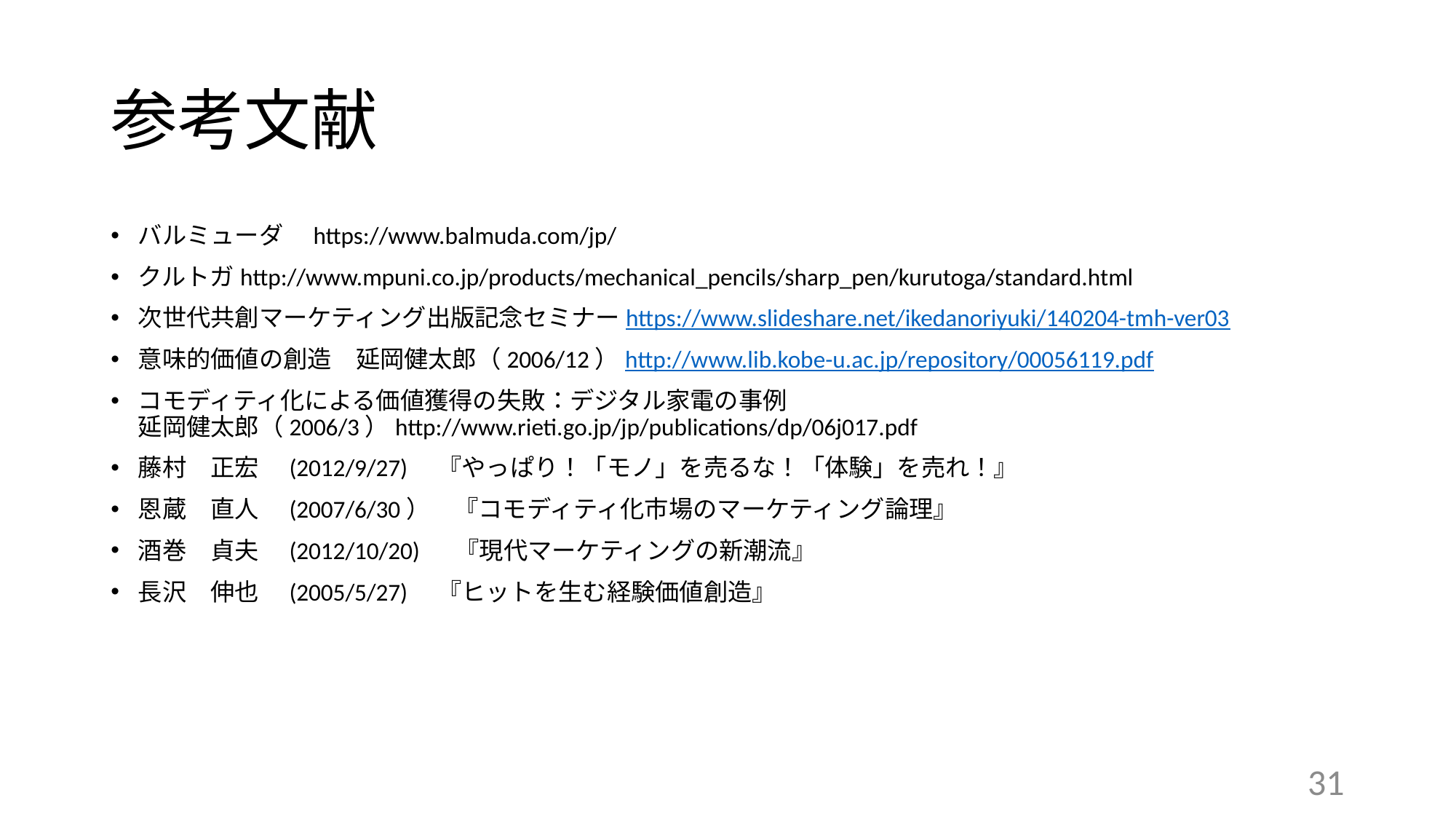

# 参考文献
バルミューダ　https://www.balmuda.com/jp/
クルトガhttp://www.mpuni.co.jp/products/mechanical_pencils/sharp_pen/kurutoga/standard.html
次世代共創マーケティング出版記念セミナーhttps://www.slideshare.net/ikedanoriyuki/140204-tmh-ver03
意味的価値の創造　延岡健太郎（2006/12）http://www.lib.kobe-u.ac.jp/repository/00056119.pdf
コモディティ化による価値獲得の失敗：デジタル家電の事例　延岡健太郎（2006/3）http://www.rieti.go.jp/jp/publications/dp/06j017.pdf
藤村　正宏　(2012/9/27)　『やっぱり！「モノ」を売るな！「体験」を売れ！』
恩蔵　直人　(2007/6/30）　『コモディティ化市場のマーケティング論理』
酒巻　貞夫　(2012/10/20)　 『現代マーケティングの新潮流』
長沢　伸也　(2005/5/27)　『ヒットを生む経験価値創造』

31